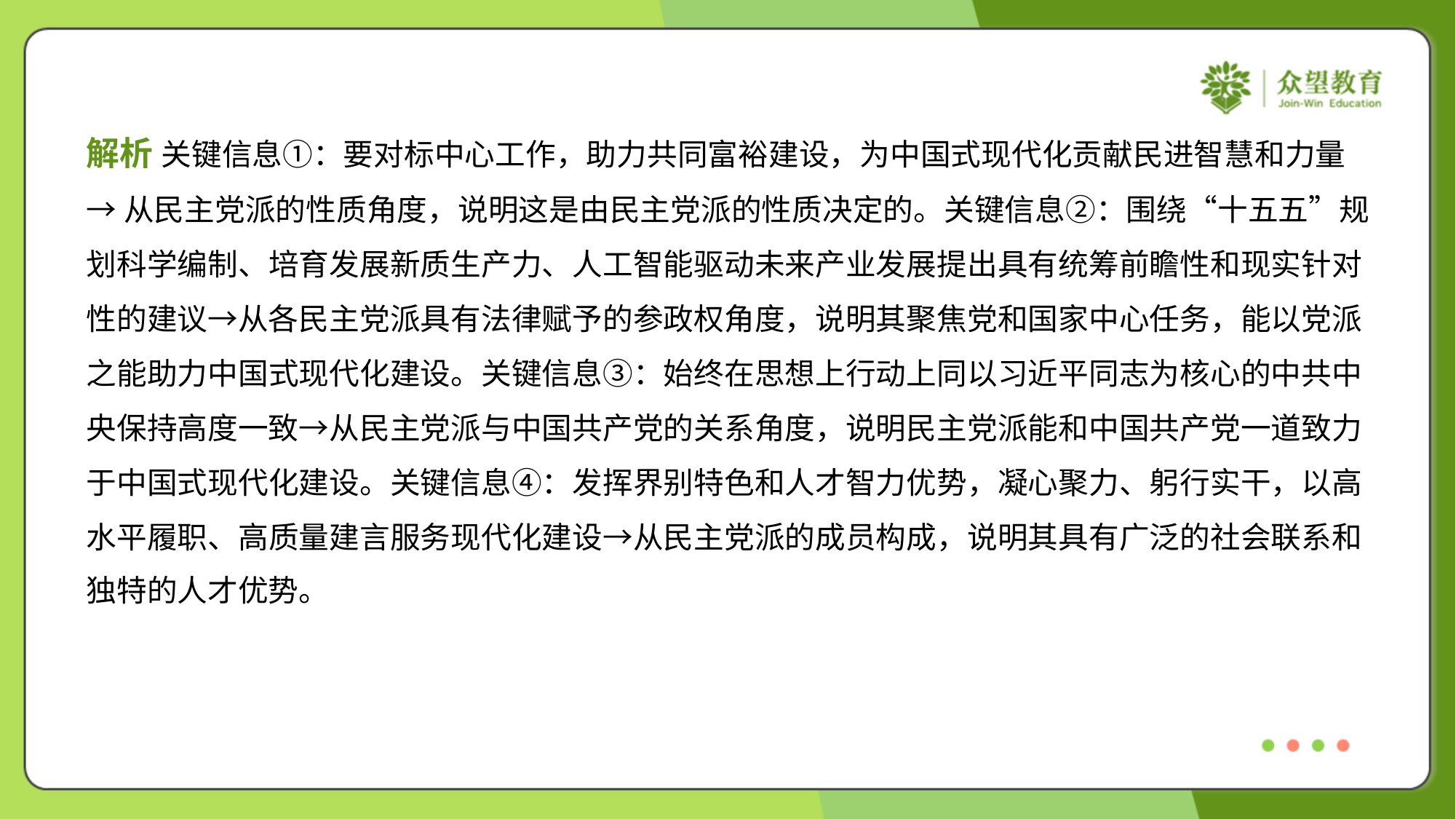

解析 关键信息①：要对标中心工作，助力共同富裕建设，为中国式现代化贡献民进智慧和力量
→从民主党派的性质角度，说明这是由民主党派的性质决定的。关键信息②：围绕“十五五”规
划科学编制、培育发展新质生产力、人工智能驱动未来产业发展提出具有统筹前瞻性和现实针对
性的建议→从各民主党派具有法律赋予的参政权角度，说明其聚焦党和国家中心任务，能以党派
之能助力中国式现代化建设。关键信息③：始终在思想上行动上同以习近平同志为核心的中共中
央保持高度一致→从民主党派与中国共产党的关系角度，说明民主党派能和中国共产党一道致力
于中国式现代化建设。关键信息④：发挥界别特色和人才智力优势，凝心聚力、躬行实干，以高
水平履职、高质量建言服务现代化建设→从民主党派的成员构成，说明其具有广泛的社会联系和
独特的人才优势。